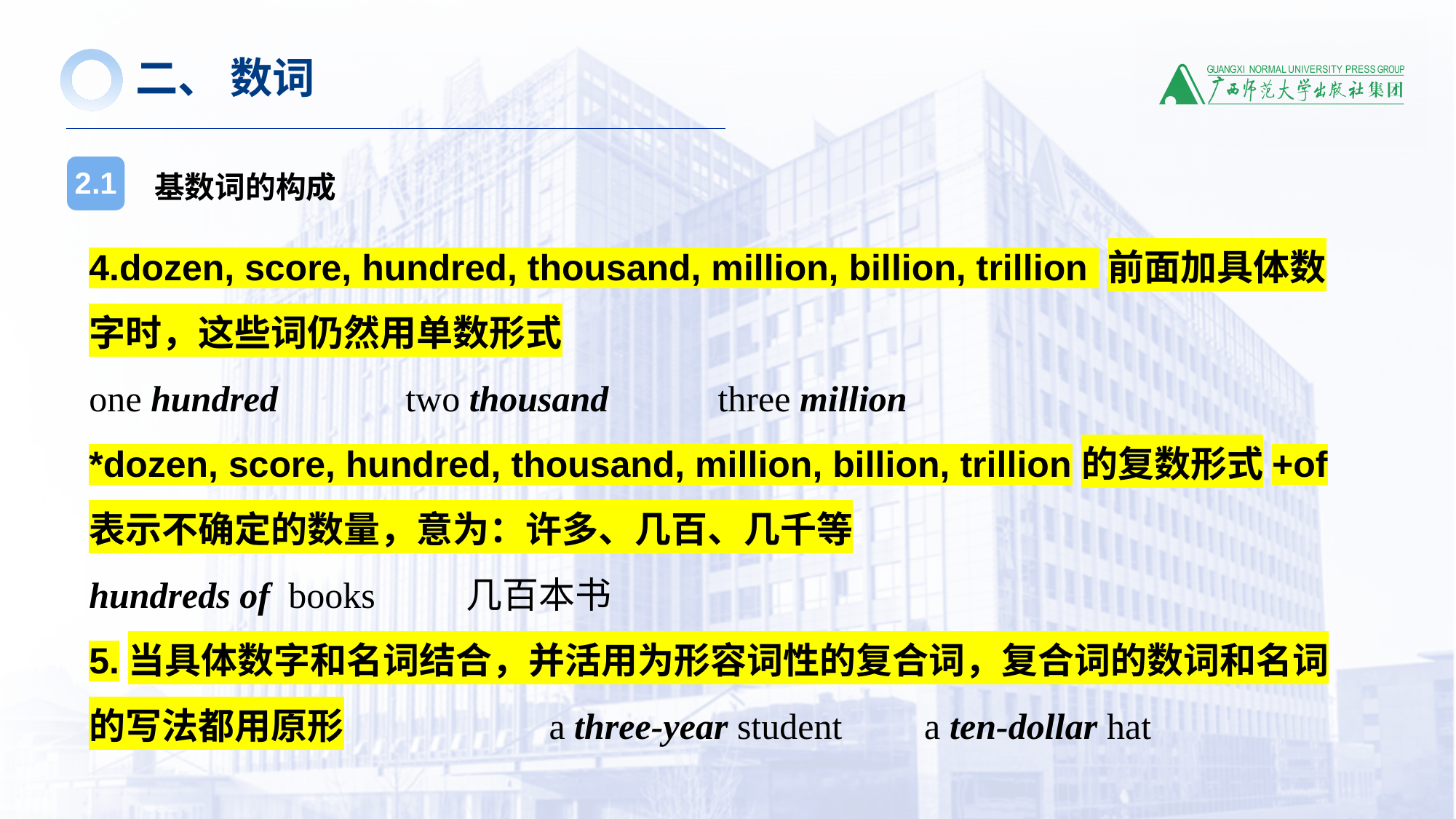

二、 数词

基数词的构成
2.1

4.dozen, score, hundred, thousand, million, billion, trillion 前面加具体数字时，这些词仍然用单数形式
one hundred              two thousand            three million
*dozen, score, hundred, thousand, million, billion, trillion的复数形式+of表示不确定的数量，意为：许多、几百、几千等
hundreds of  books         几百本书
5.当具体数字和名词结合，并活用为形容词性的复合词，复合词的数词和名词的写法都用原形                        a three-year student         a ten-dollar hat